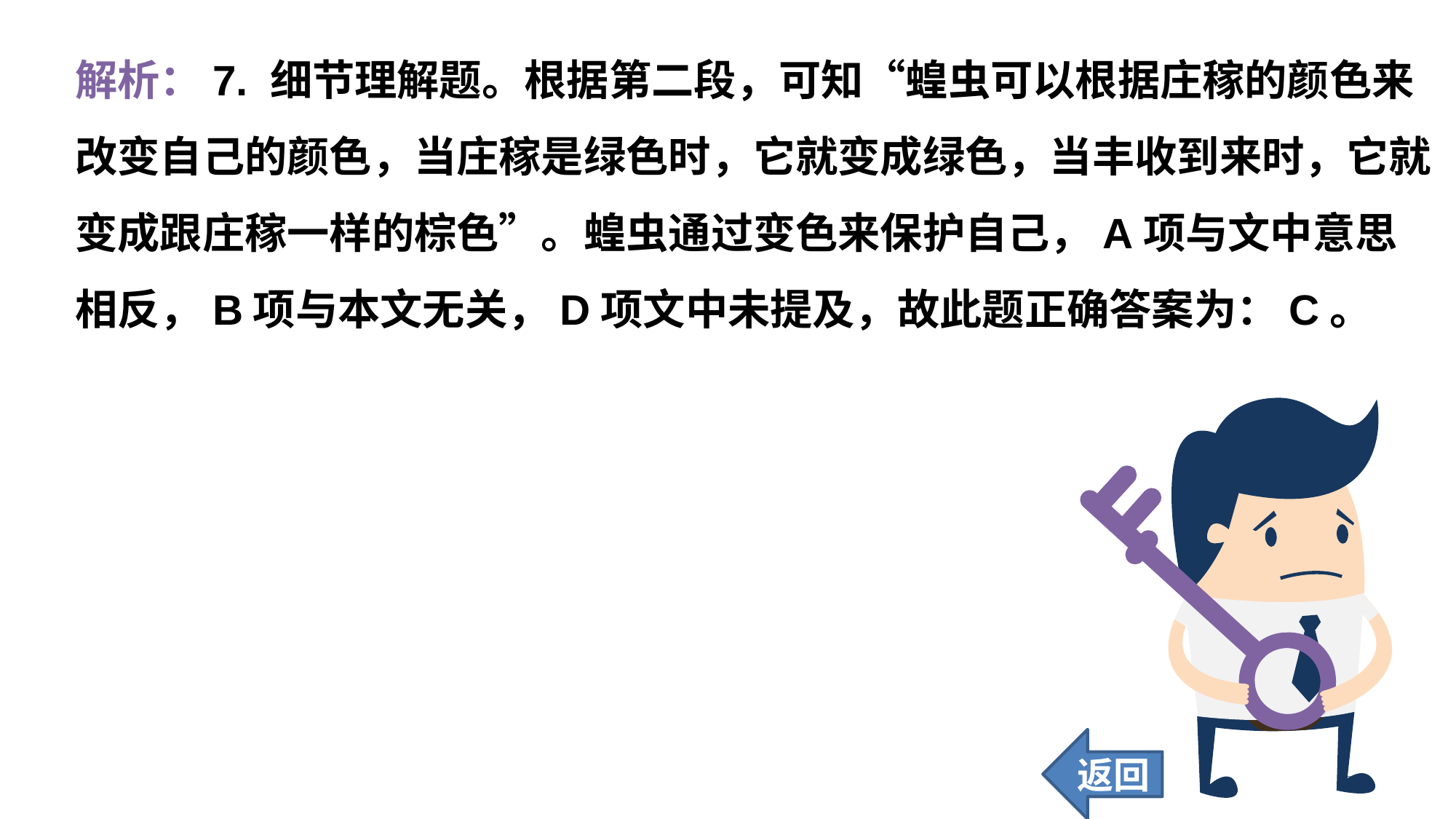

解析：7. 细节理解题。根据第二段，可知“蝗虫可以根据庄稼的颜色来改变自己的颜色，当庄稼是绿色时，它就变成绿色，当丰收到来时，它就变成跟庄稼一样的棕色”。蝗虫通过变色来保护自己，A项与文中意思相反，B项与本文无关，D项文中未提及，故此题正确答案为：C。

返回
276